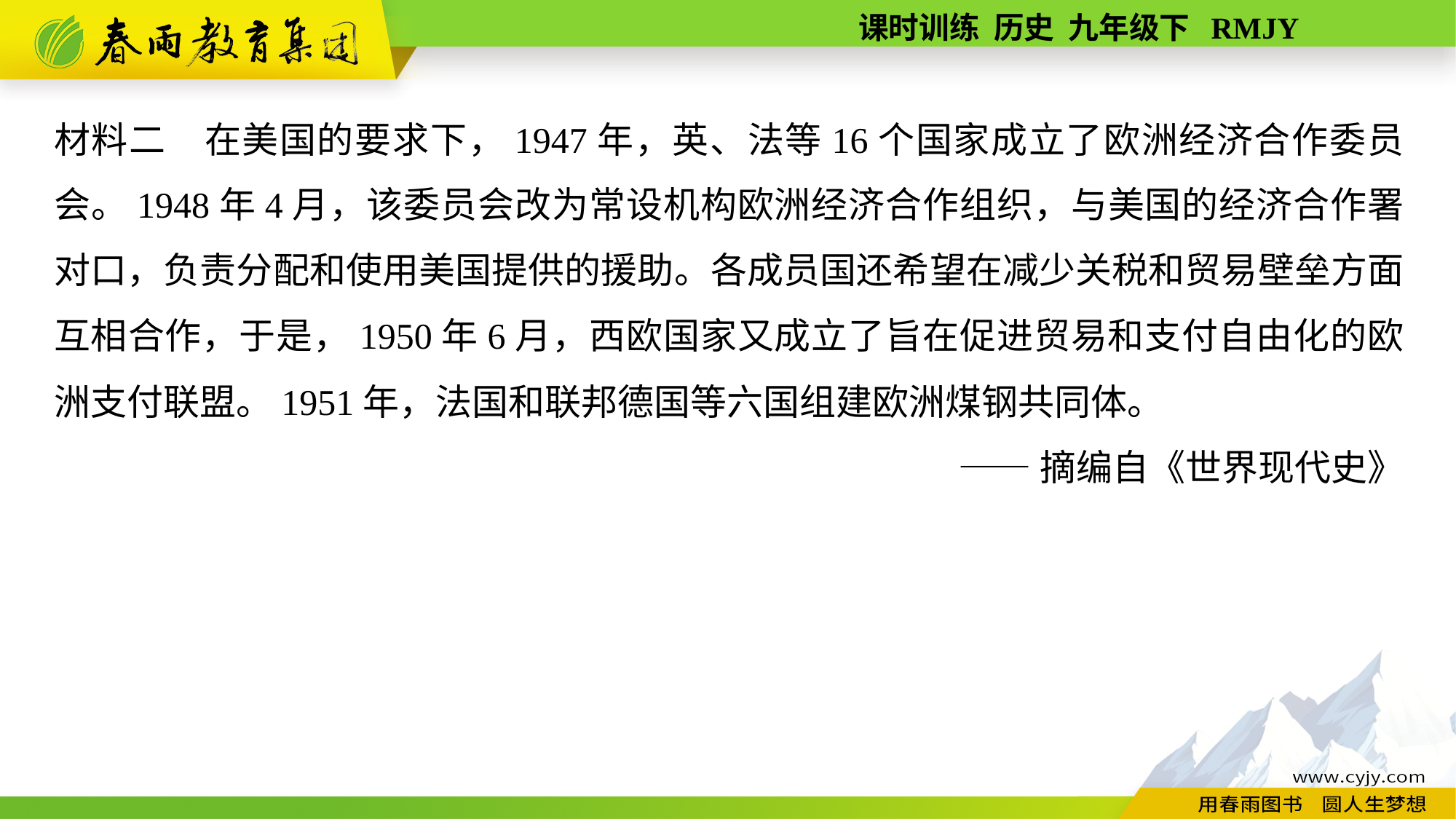

材料二　在美国的要求下，1947年，英、法等16个国家成立了欧洲经济合作委员会。1948年4月，该委员会改为常设机构欧洲经济合作组织，与美国的经济合作署对口，负责分配和使用美国提供的援助。各成员国还希望在减少关税和贸易壁垒方面互相合作，于是，1950年6月，西欧国家又成立了旨在促进贸易和支付自由化的欧洲支付联盟。1951年，法国和联邦德国等六国组建欧洲煤钢共同体。
——摘编自《世界现代史》